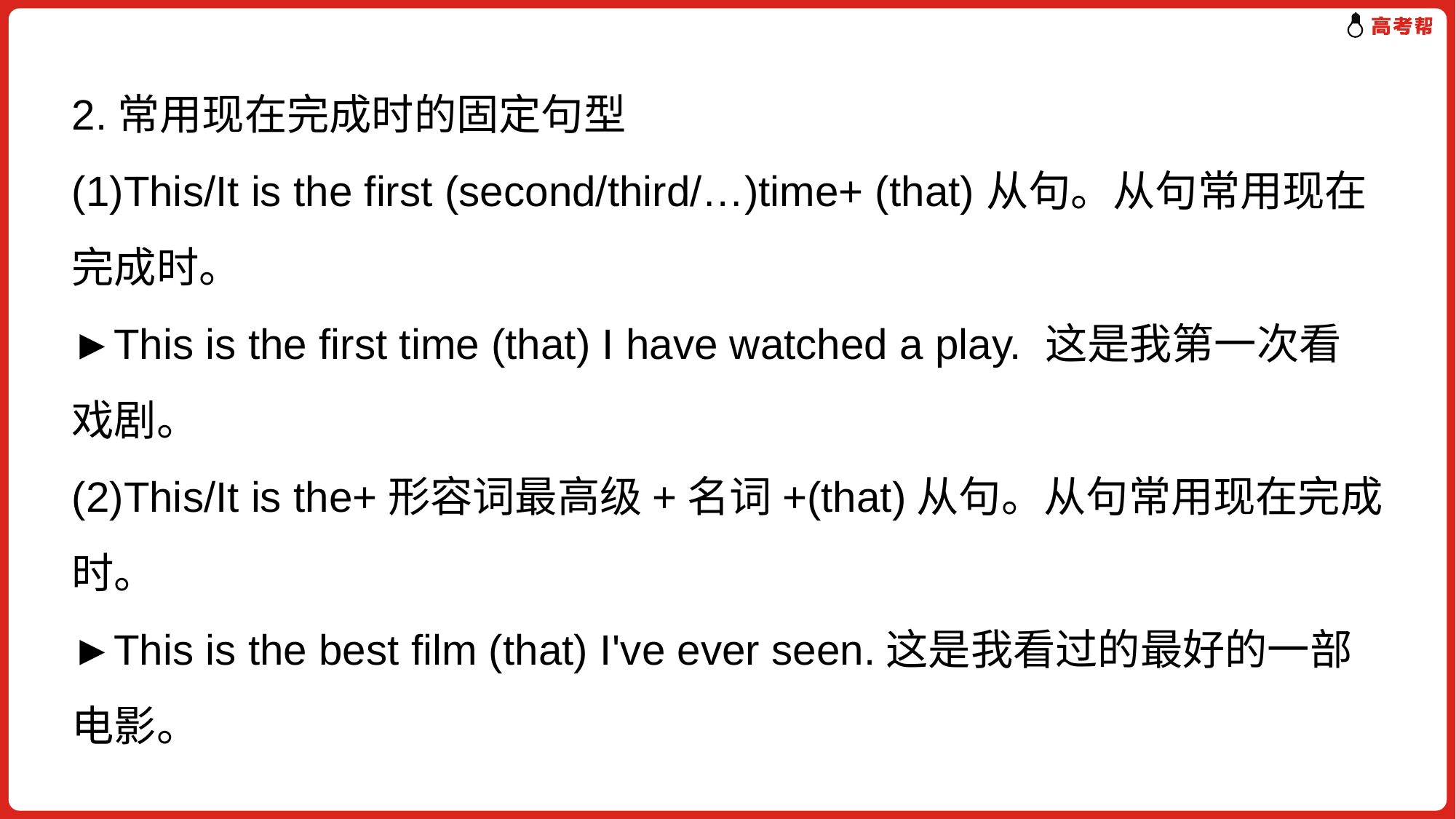

2.常用现在完成时的固定句型
(1)This/It is the first (second/third/…)time+ (that)从句。从句常用现在完成时。
►This is the first time (that) I have watched a play. 这是我第一次看戏剧。
(2)This/It is the+形容词最高级+名词+(that)从句。从句常用现在完成时。
►This is the best film (that) I've ever seen.这是我看过的最好的一部电影。